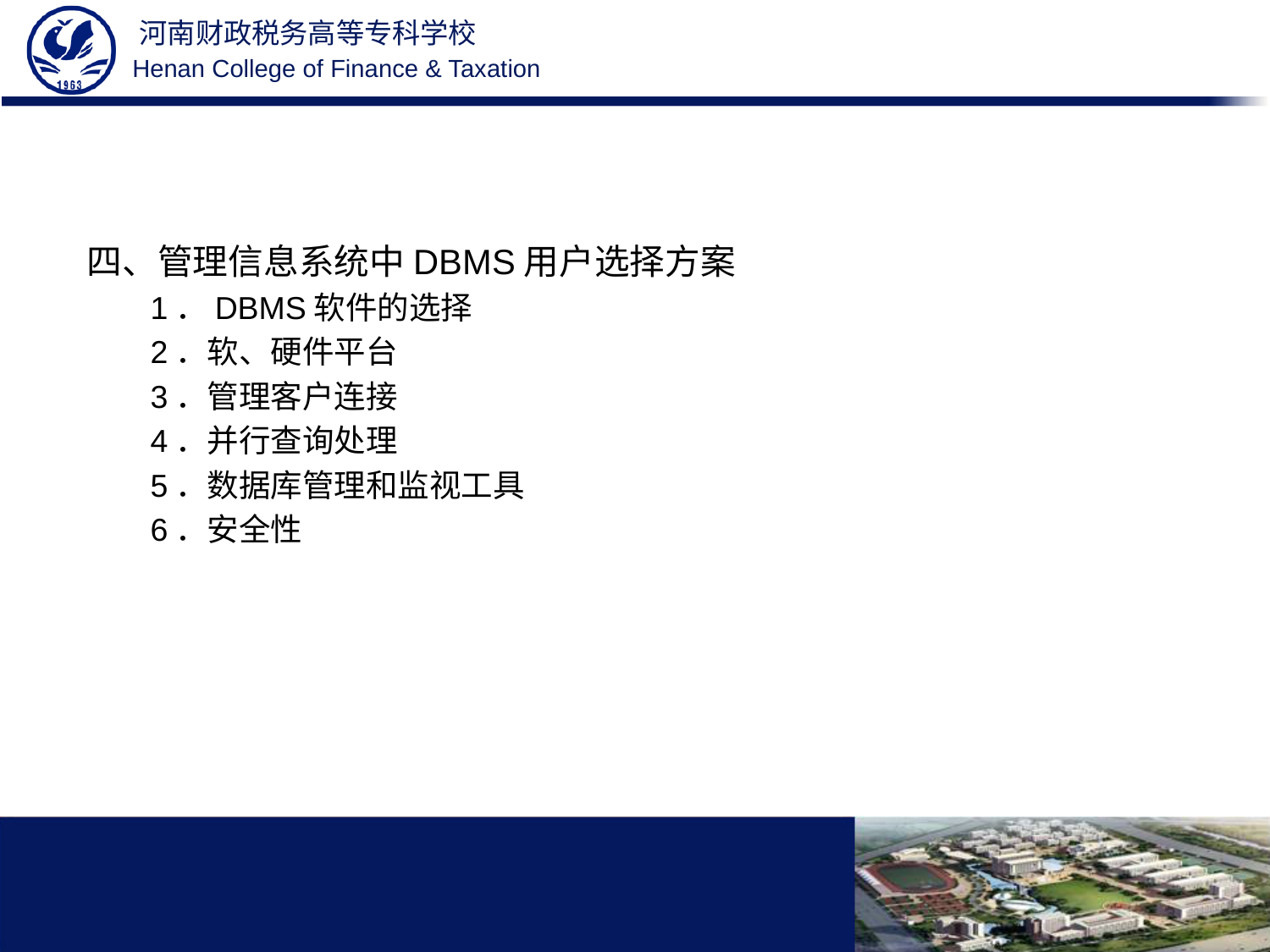

#
四、管理信息系统中DBMS用户选择方案
1．DBMS软件的选择
2．软、硬件平台
3．管理客户连接
4．并行查询处理
5．数据库管理和监视工具
6．安全性